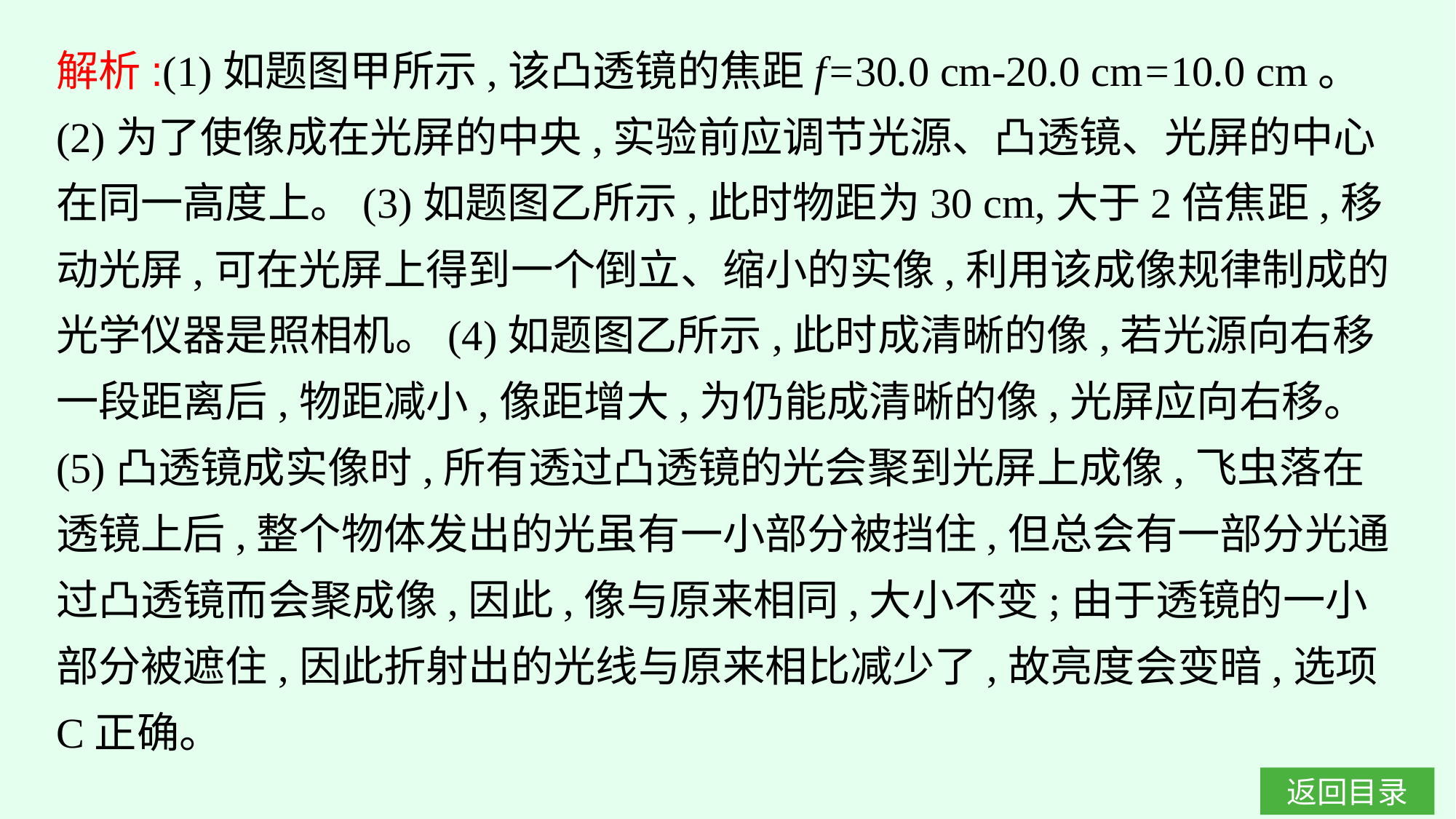

解析:(1)如题图甲所示,该凸透镜的焦距f=30.0 cm-20.0 cm=10.0 cm。(2)为了使像成在光屏的中央,实验前应调节光源、凸透镜、光屏的中心在同一高度上。(3)如题图乙所示,此时物距为30 cm,大于2倍焦距,移动光屏,可在光屏上得到一个倒立、缩小的实像,利用该成像规律制成的光学仪器是照相机。(4)如题图乙所示,此时成清晰的像,若光源向右移一段距离后,物距减小,像距增大,为仍能成清晰的像,光屏应向右移。(5)凸透镜成实像时,所有透过凸透镜的光会聚到光屏上成像,飞虫落在透镜上后,整个物体发出的光虽有一小部分被挡住,但总会有一部分光通过凸透镜而会聚成像,因此,像与原来相同,大小不变;由于透镜的一小部分被遮住,因此折射出的光线与原来相比减少了,故亮度会变暗,选项C正确。